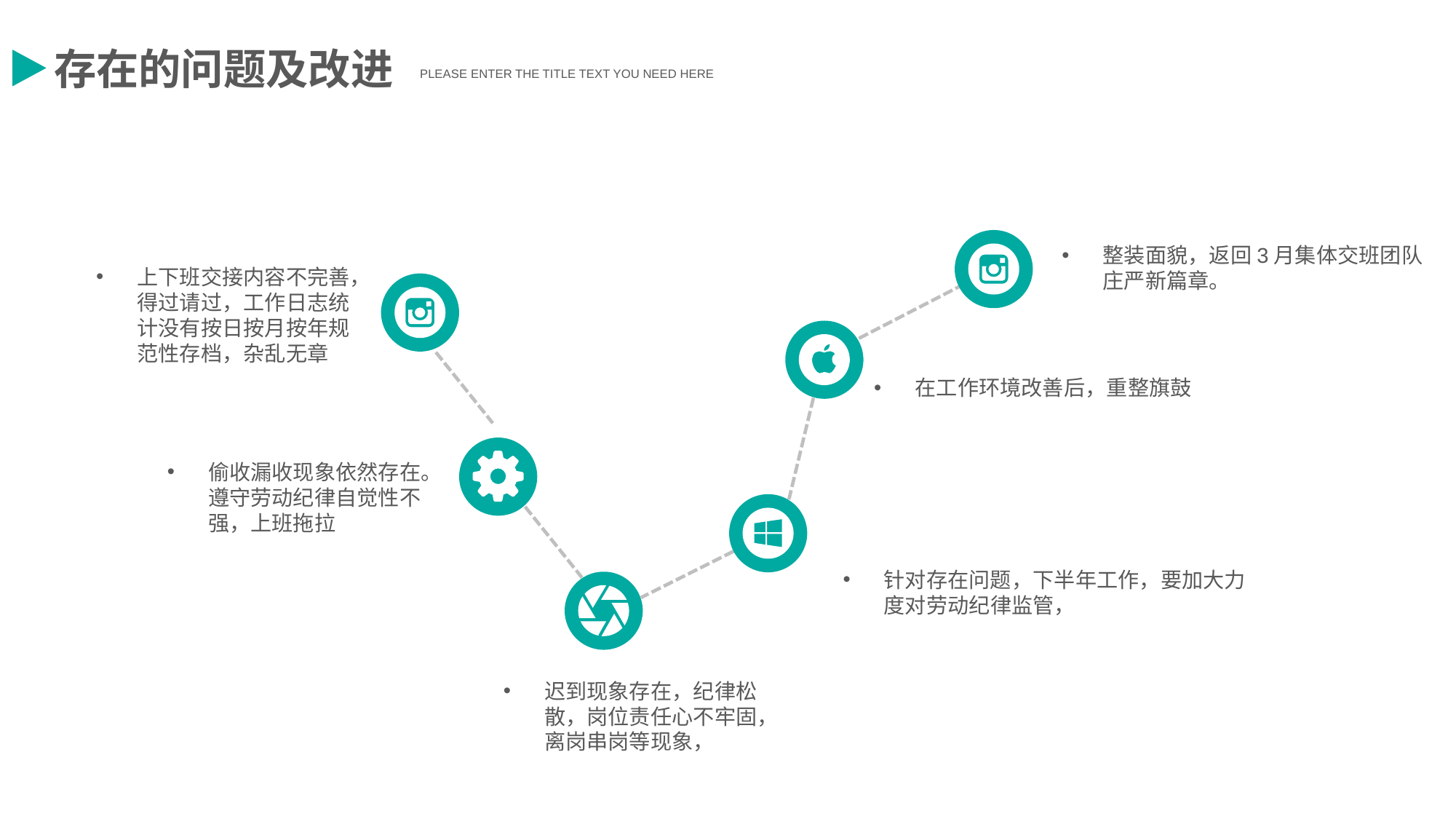

存在的问题及改进

PLEASE ENTER THE TITLE TEXT YOU NEED HERE

整装面貌，返回3月集体交班团队庄严新篇章。
上下班交接内容不完善，得过请过，工作日志统计没有按日按月按年规范性存档，杂乱无章

在工作环境改善后，重整旗鼓

偷收漏收现象依然存在。遵守劳动纪律自觉性不强，上班拖拉

针对存在问题，下半年工作，要加大力度对劳动纪律监管，

迟到现象存在，纪律松散，岗位责任心不牢固，离岗串岗等现象，